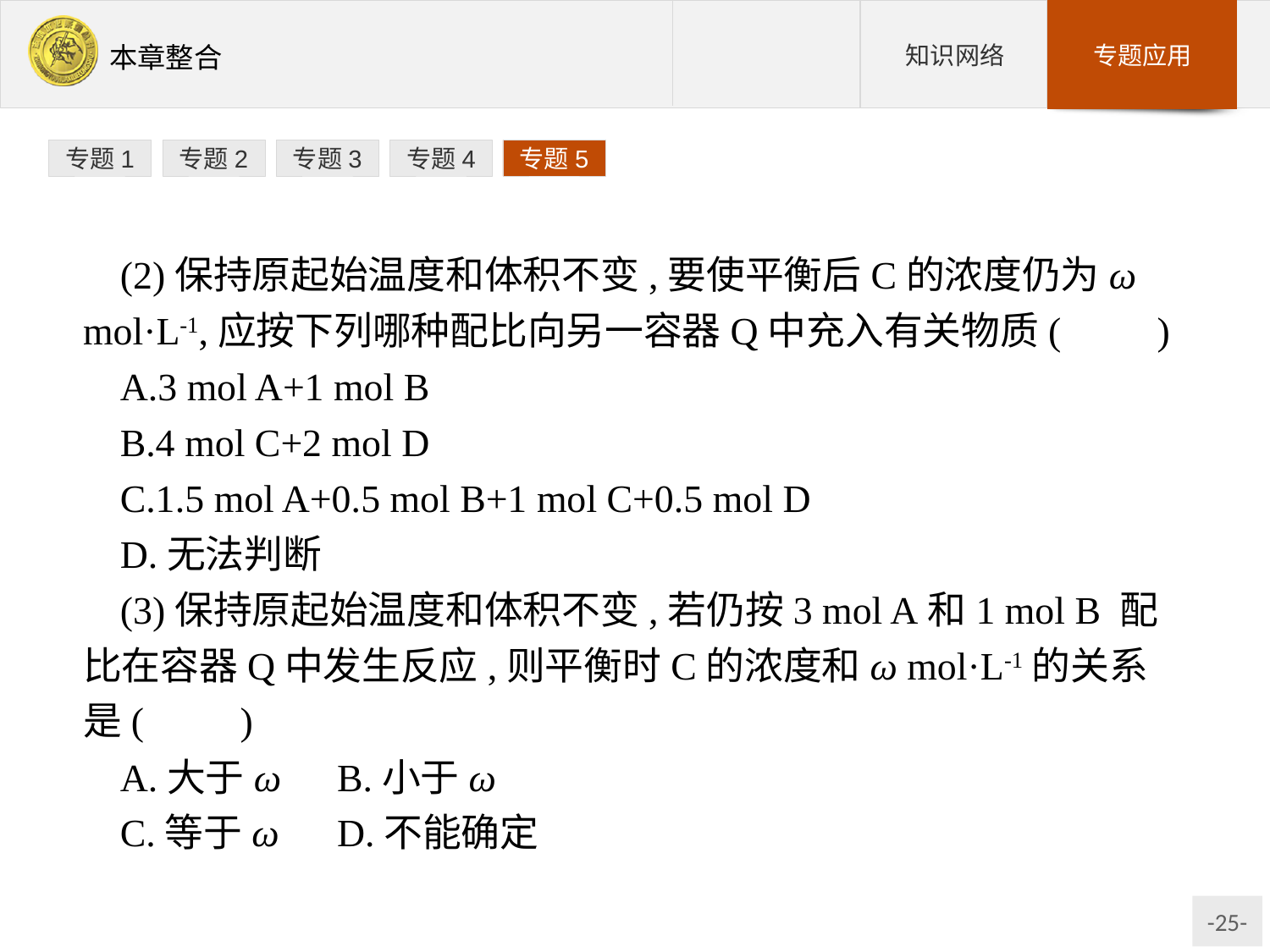

专题1
专题2
专题3
专题4
专题5
(2)保持原起始温度和体积不变,要使平衡后C的浓度仍为ω mol·L-1,应按下列哪种配比向另一容器Q中充入有关物质(　　)
A.3 mol A+1 mol B
B.4 mol C+2 mol D
C.1.5 mol A+0.5 mol B+1 mol C+0.5 mol D
D.无法判断
(3)保持原起始温度和体积不变,若仍按3 mol A和1 mol B 配比在容器Q中发生反应,则平衡时C的浓度和ω mol·L-1的关系是(　　)
A.大于ω	B.小于ω
C.等于ω	D.不能确定